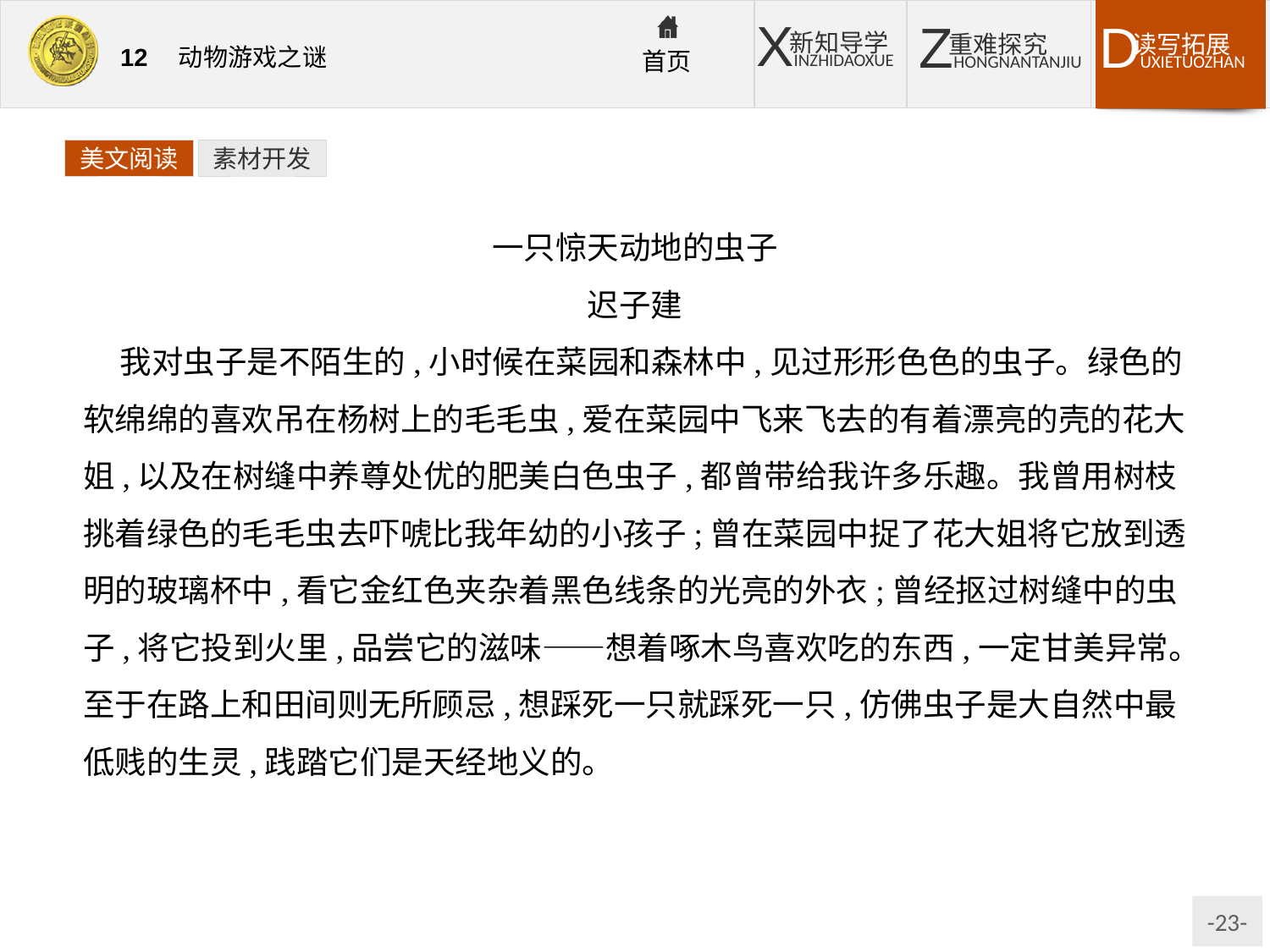

美文阅读
素材开发
一只惊天动地的虫子
迟子建
我对虫子是不陌生的,小时候在菜园和森林中,见过形形色色的虫子。绿色的软绵绵的喜欢吊在杨树上的毛毛虫,爱在菜园中飞来飞去的有着漂亮的壳的花大姐,以及在树缝中养尊处优的肥美白色虫子,都曾带给我许多乐趣。我曾用树枝挑着绿色的毛毛虫去吓唬比我年幼的小孩子;曾在菜园中捉了花大姐将它放到透明的玻璃杯中,看它金红色夹杂着黑色线条的光亮的外衣;曾经抠过树缝中的虫子,将它投到火里,品尝它的滋味——想着啄木鸟喜欢吃的东西,一定甘美异常。至于在路上和田间则无所顾忌,想踩死一只就踩死一只,仿佛虫子是大自然中最低贱的生灵,践踏它们是天经地义的。